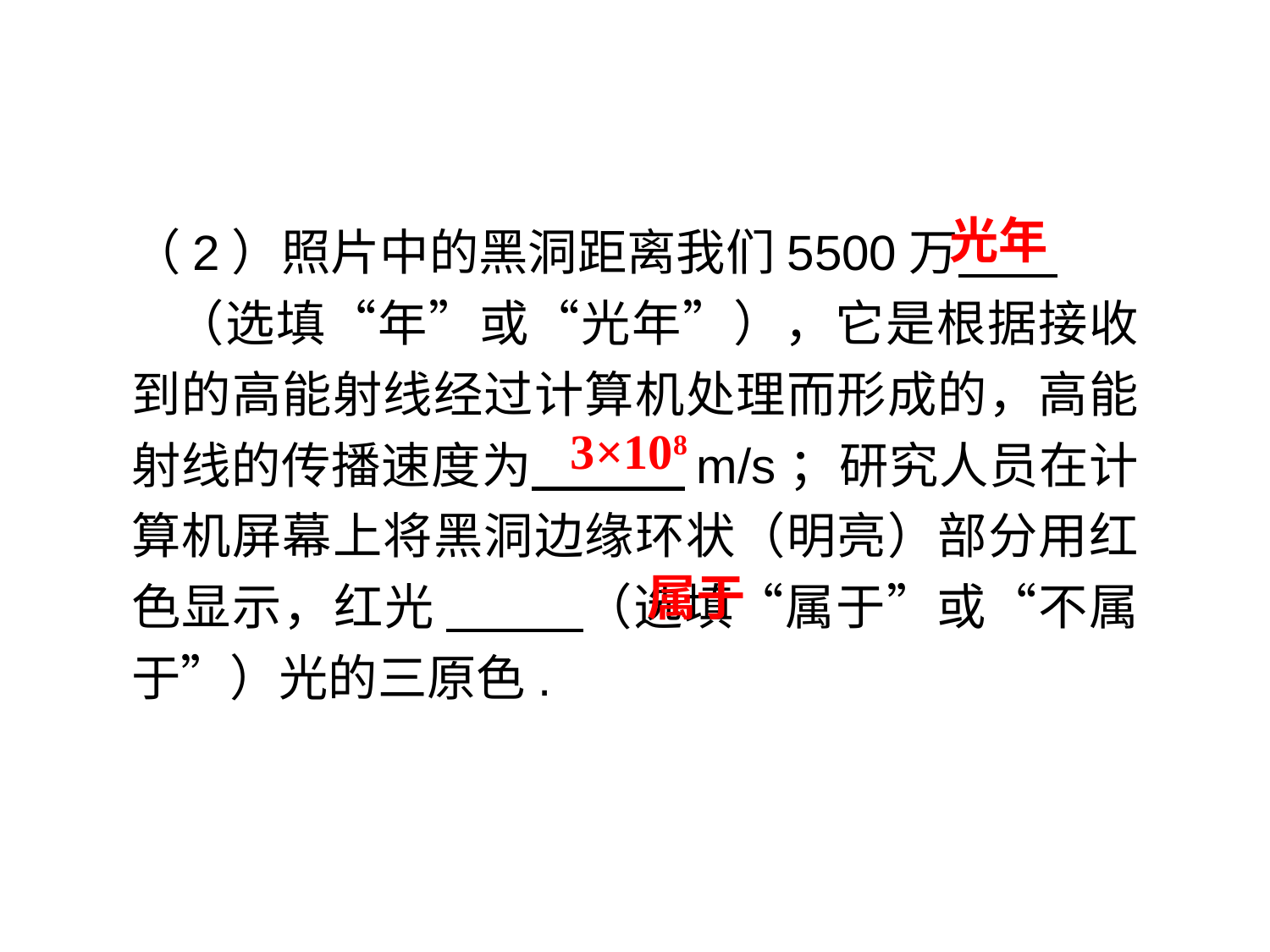

（2）照片中的黑洞距离我们5500万         .       （选填“年”或“光年”），它是根据接收到的高能射线经过计算机处理而形成的，高能射线的传播速度为             m/s；研究人员在计算机屏幕上将黑洞边缘环状（明亮）部分用红色显示，红光            （选填“属于”或“不属于”）光的三原色.
光年
3×108
属于